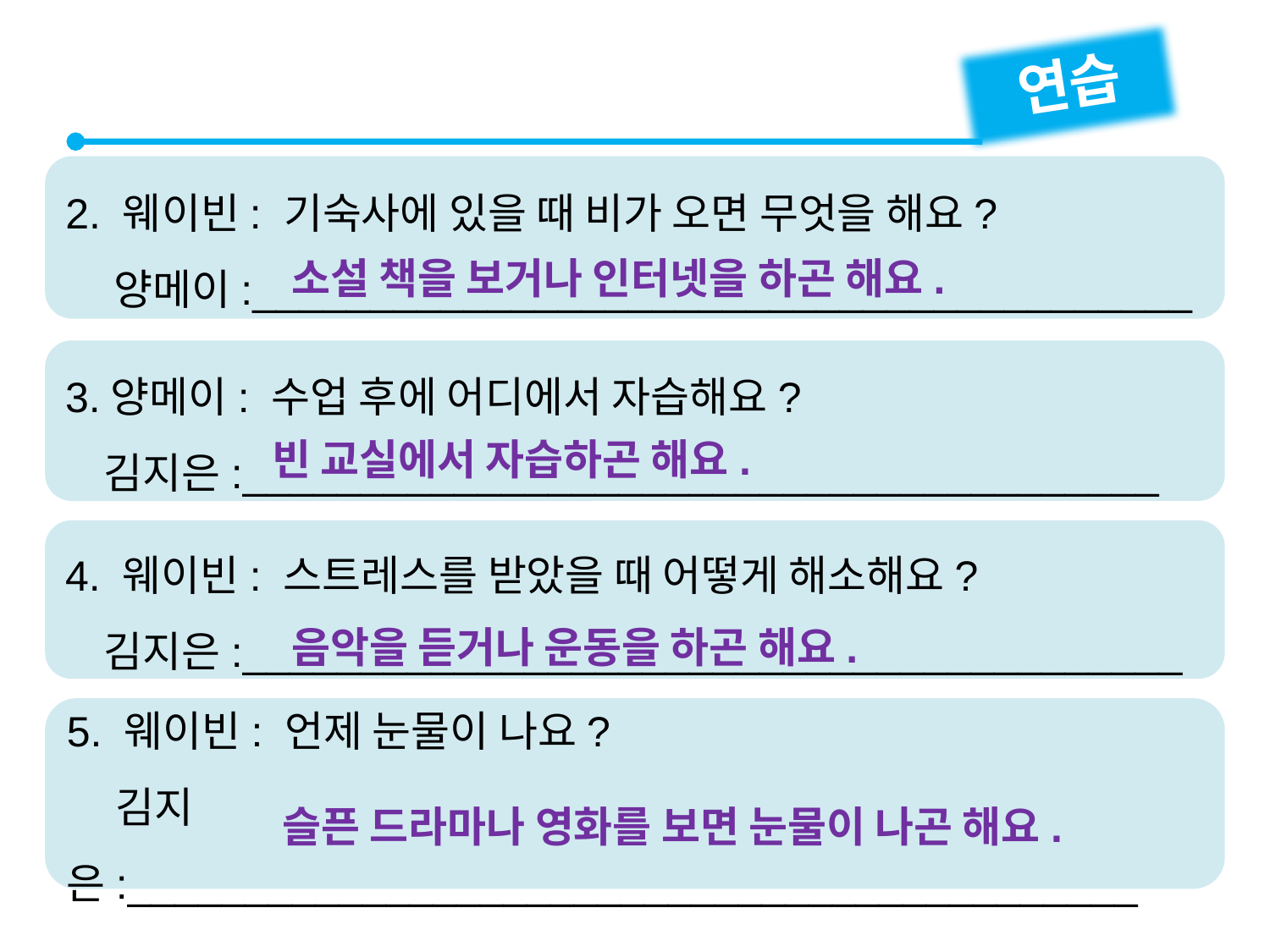

연습
2. 웨이빈: 기숙사에 있을 때 비가 오면 무엇을 해요?
    양메이:________________________________________
소설 책을 보거나 인터넷을 하곤 해요.
3.양메이: 수업 후에 어디에서 자습해요?
   김지은:_______________________________________
빈 교실에서 자습하곤 해요.
4. 웨이빈: 스트레스를 받았을 때 어떻게 해소해요?
   김지은:________________________________________
음악을 듣거나 운동을 하곤 해요.
5. 웨이빈: 언제 눈물이 나요?
    김지은:___________________________________________
슬픈 드라마나 영화를 보면 눈물이 나곤 해요.